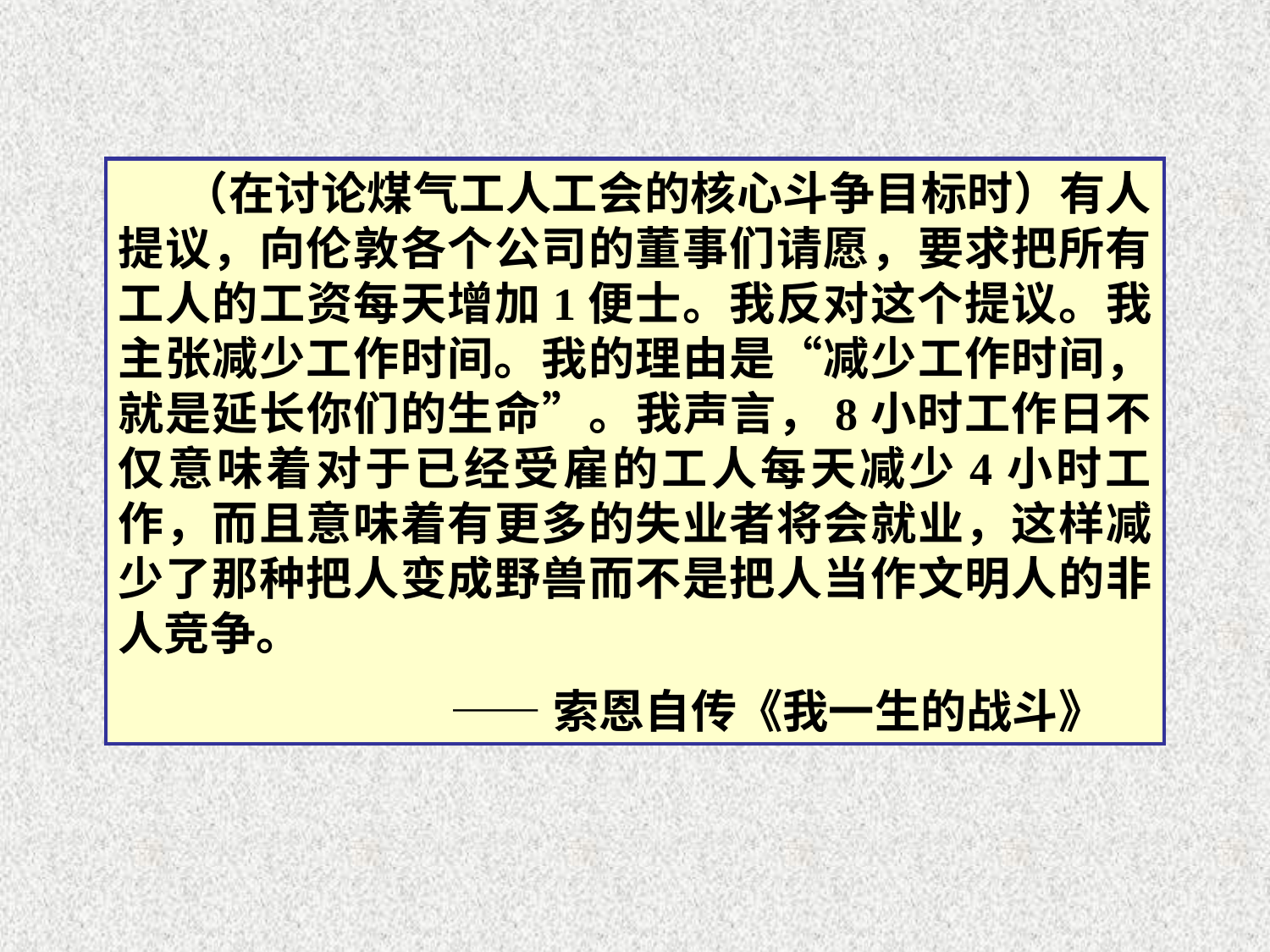

（在讨论煤气工人工会的核心斗争目标时）有人提议，向伦敦各个公司的董事们请愿，要求把所有工人的工资每天增加1便士。我反对这个提议。我主张减少工作时间。我的理由是“减少工作时间，就是延长你们的生命”。我声言，8小时工作日不仅意味着对于已经受雇的工人每天减少4小时工作，而且意味着有更多的失业者将会就业，这样减少了那种把人变成野兽而不是把人当作文明人的非人竞争。
                                ——索恩自传《我一生的战斗》